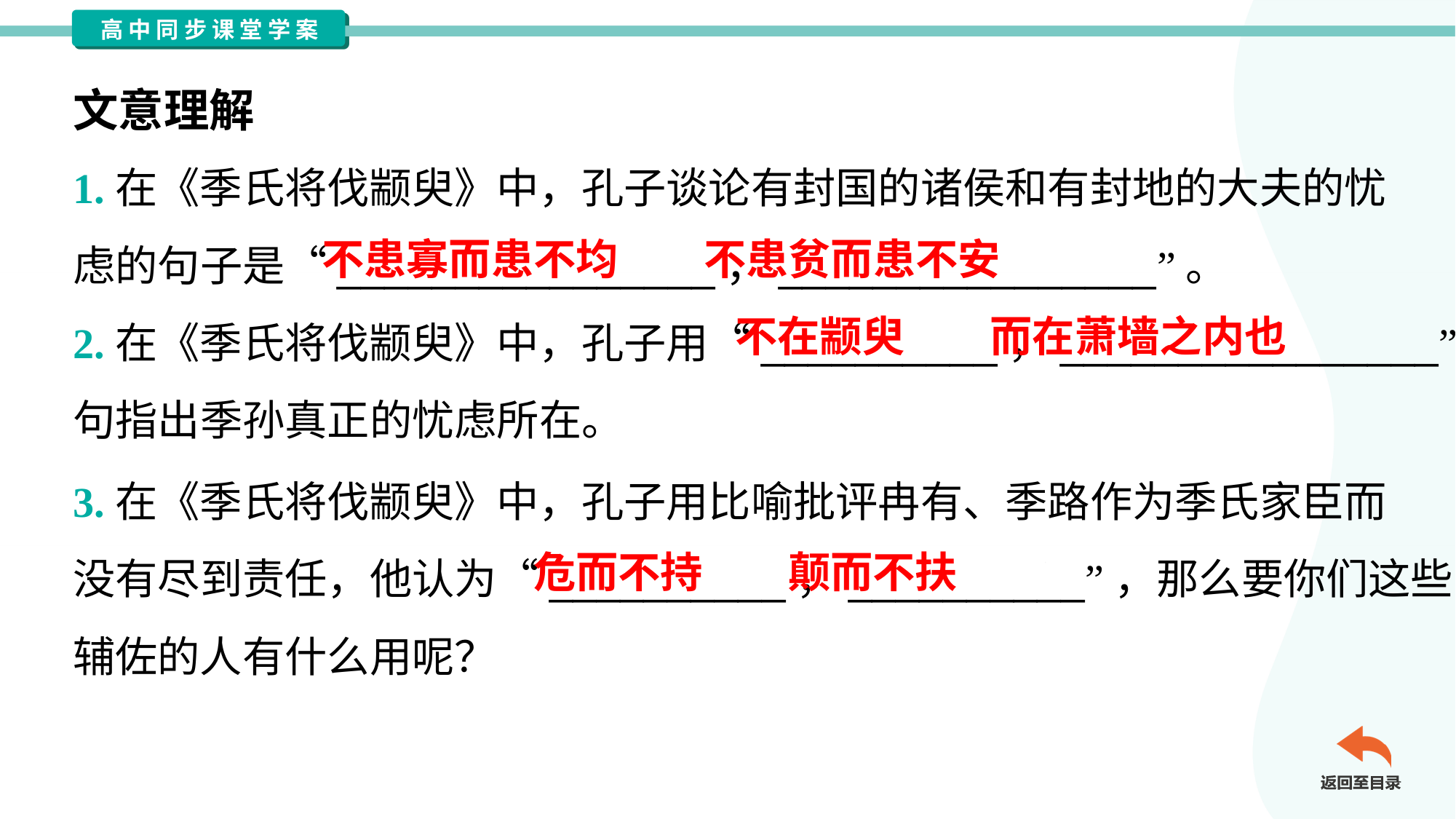

文意理解
1.在《季氏将伐颛臾》中，孔子谈论有封国的诸侯和有封地的大夫的忧
虑的句子是“________________，________________”。
2.在《季氏将伐颛臾》中，孔子用“__________，________________”两
句指出季孙真正的忧虑所在。
不患寡而患不均
不患贫而患不安
不在颛臾
而在萧墙之内也
3.在《季氏将伐颛臾》中，孔子用比喻批评冉有、季路作为季氏家臣而
没有尽到责任，他认为“__________，__________”，那么要你们这些
辅佐的人有什么用呢？
危而不持
颠而不扶